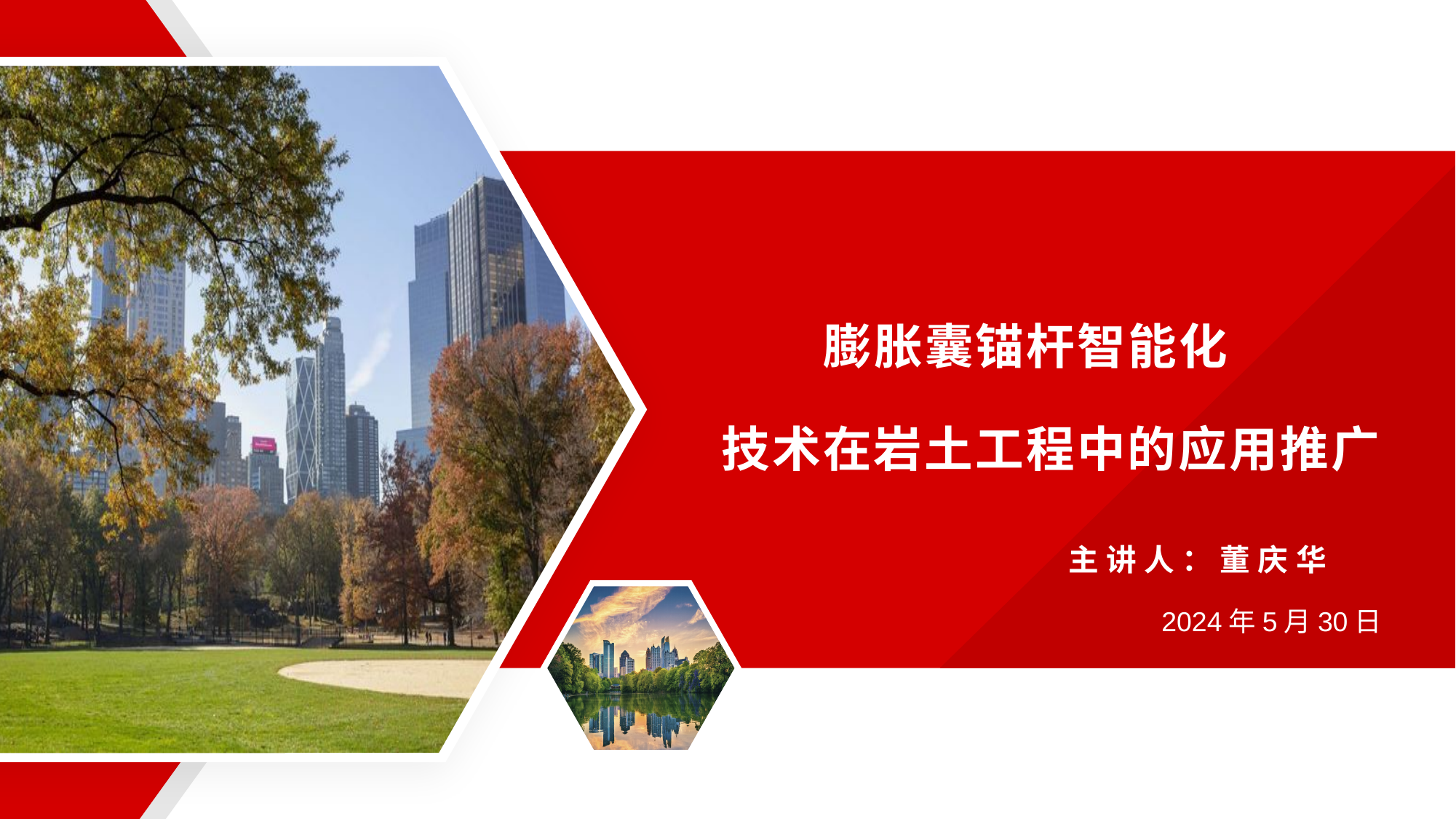

膨胀囊锚杆智能化
技术在岩土工程中的应用推广
主讲人：董庆华
2024年5月30日

创新 卓越 合作 共赢